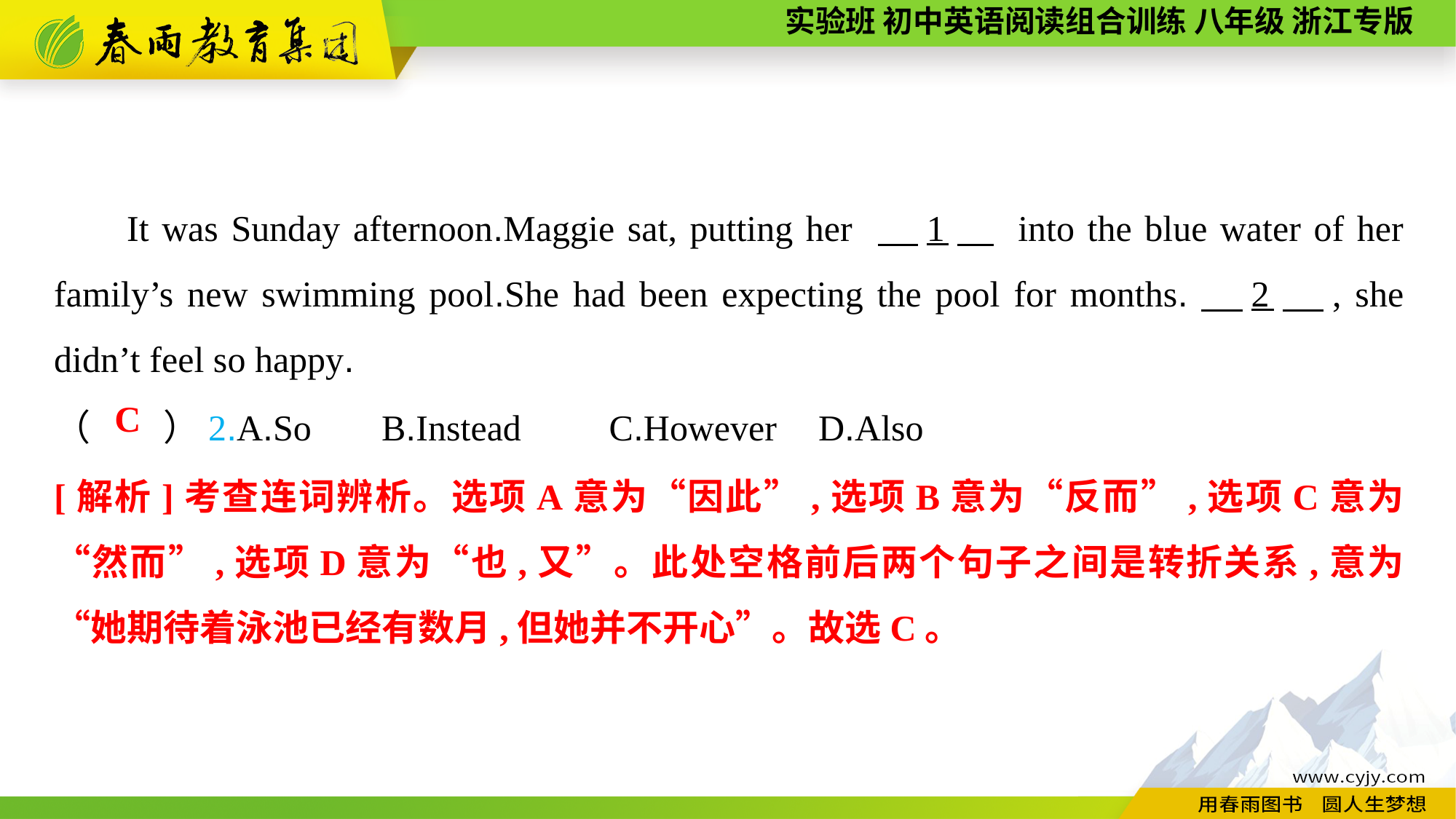

It was Sunday afternoon.Maggie sat, putting her 　1　 into the blue water of her family’s new swimming pool.She had been expecting the pool for months.　2　, she didn’t feel so happy.
（　　）2.A.So	B.Instead	 C.However	D.Also
C
[解析]考查连词辨析。选项A意为“因此”,选项B意为“反而”,选项C意为“然而”,选项D意为“也,又”。此处空格前后两个句子之间是转折关系,意为“她期待着泳池已经有数月,但她并不开心”。故选C。